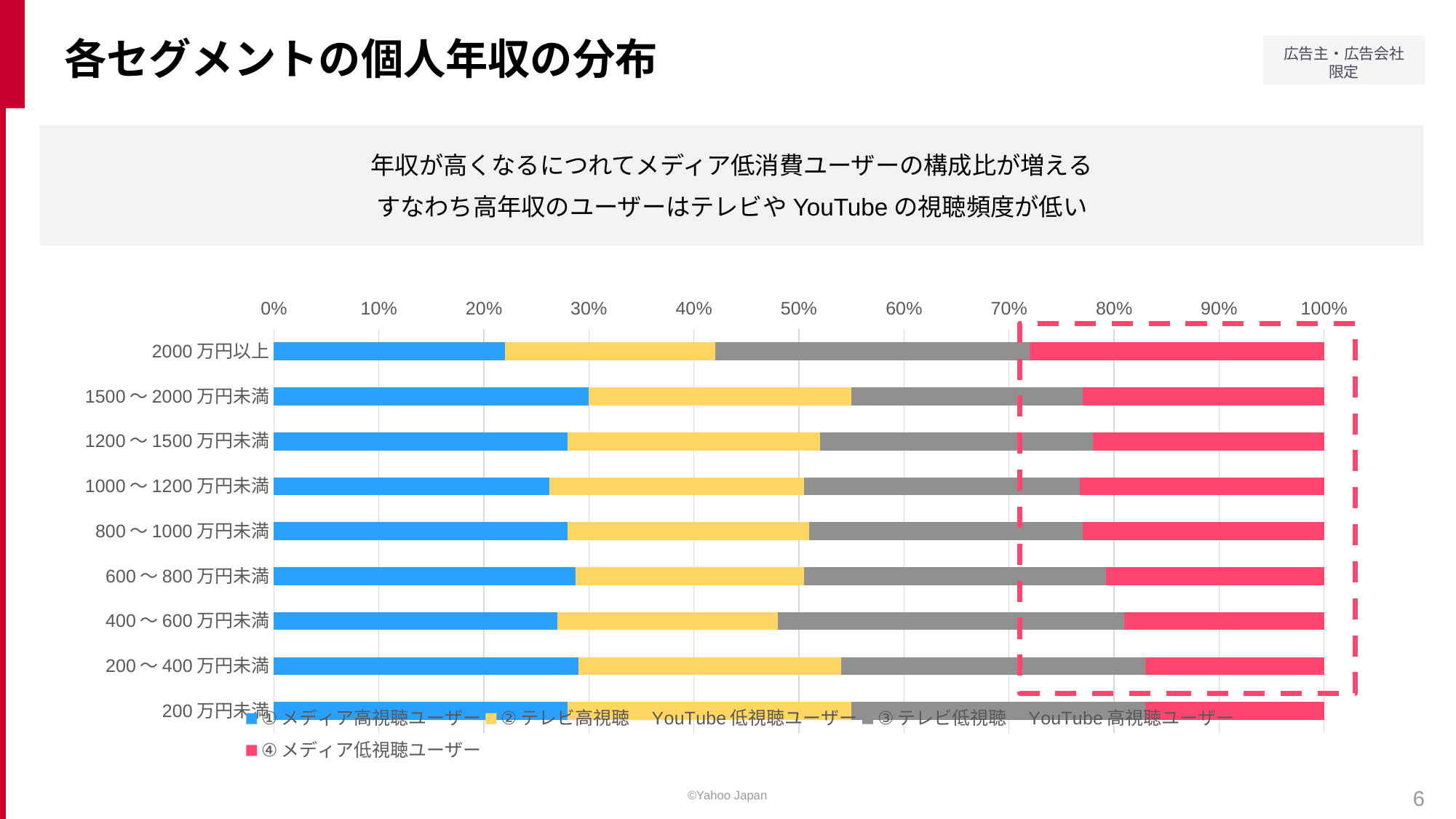

各セグメントの個人年収の分布
年収が高くなるにつれてメディア低消費ユーザーの構成比が増える
すなわち高年収のユーザーはテレビやYouTubeの視聴頻度が低い

### Chart

| Category | ①メディア高視聴ユーザー | ②テレビ高視聴　YouTube低視聴ユーザー | ③テレビ低視聴　YouTube高視聴ユーザー | ④メディア低視聴ユーザー |
|---|---|---|---|---|
| 2000万円以上 | 0.22 | 0.2 | 0.3 | 0.28 |
| 1500～2000万円未満 | 0.3 | 0.25 | 0.22 | 0.23 |
| 1200～1500万円未満 | 0.28 | 0.24 | 0.26 | 0.22 |
| 1000～1200万円未満 | 0.26 | 0.24 | 0.26 | 0.23 |
| 800～1000万円未満 | 0.28 | 0.23 | 0.26 | 0.23 |
| 600～800万円未満 | 0.29 | 0.22 | 0.29 | 0.21 |
| 400～600万円未満 | 0.27 | 0.21 | 0.33 | 0.19 |
| 200～400万円未満 | 0.29 | 0.25 | 0.29 | 0.17 |
| 200万円未満 | 0.28 | 0.27 | 0.28 | 0.17 |
6